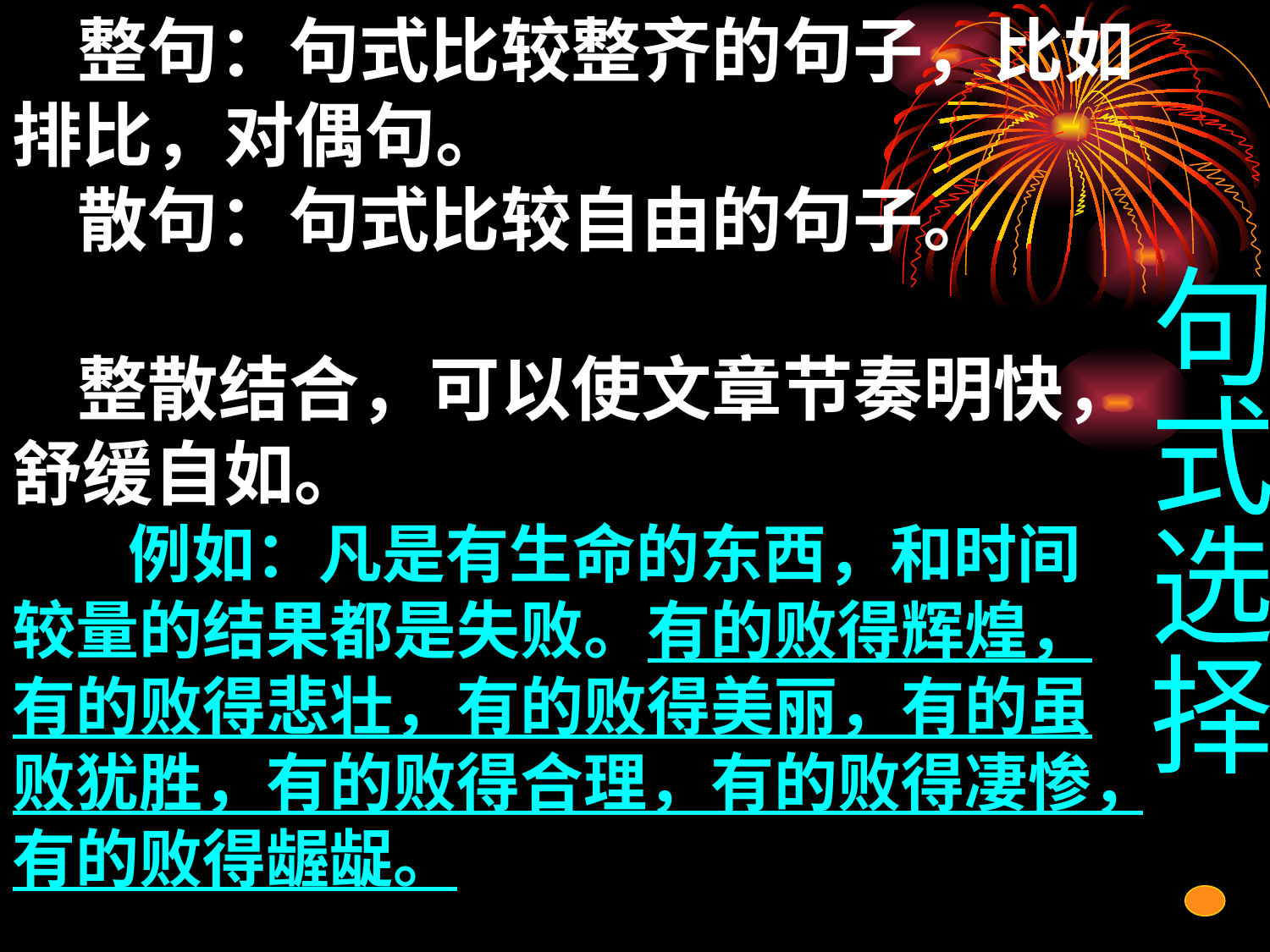

整句：句式比较整齐的句子，比如排比，对偶句。
   散句：句式比较自由的句子。

   整散结合，可以使文章节奏明快，舒缓自如。
       例如：凡是有生命的东西，和时间较量的结果都是失败。有的败得辉煌，有的败得悲壮，有的败得美丽，有的虽败犹胜，有的败得合理，有的败得凄惨，有的败得龌龊。
句
式
选
择